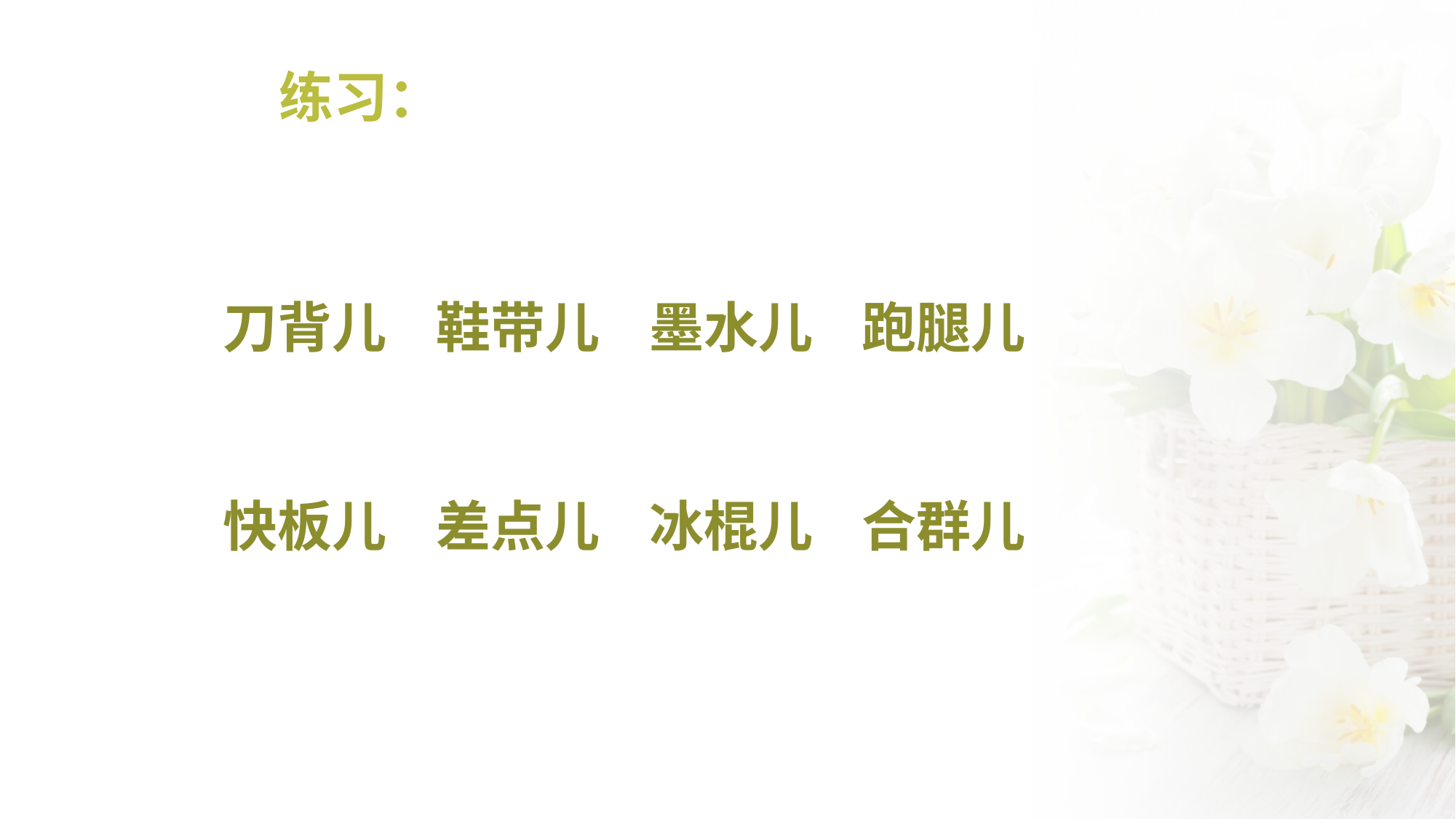

# 练习：
        刀背儿    鞋带儿    墨水儿    跑腿儿

        快板儿    差点儿    冰棍儿    合群儿